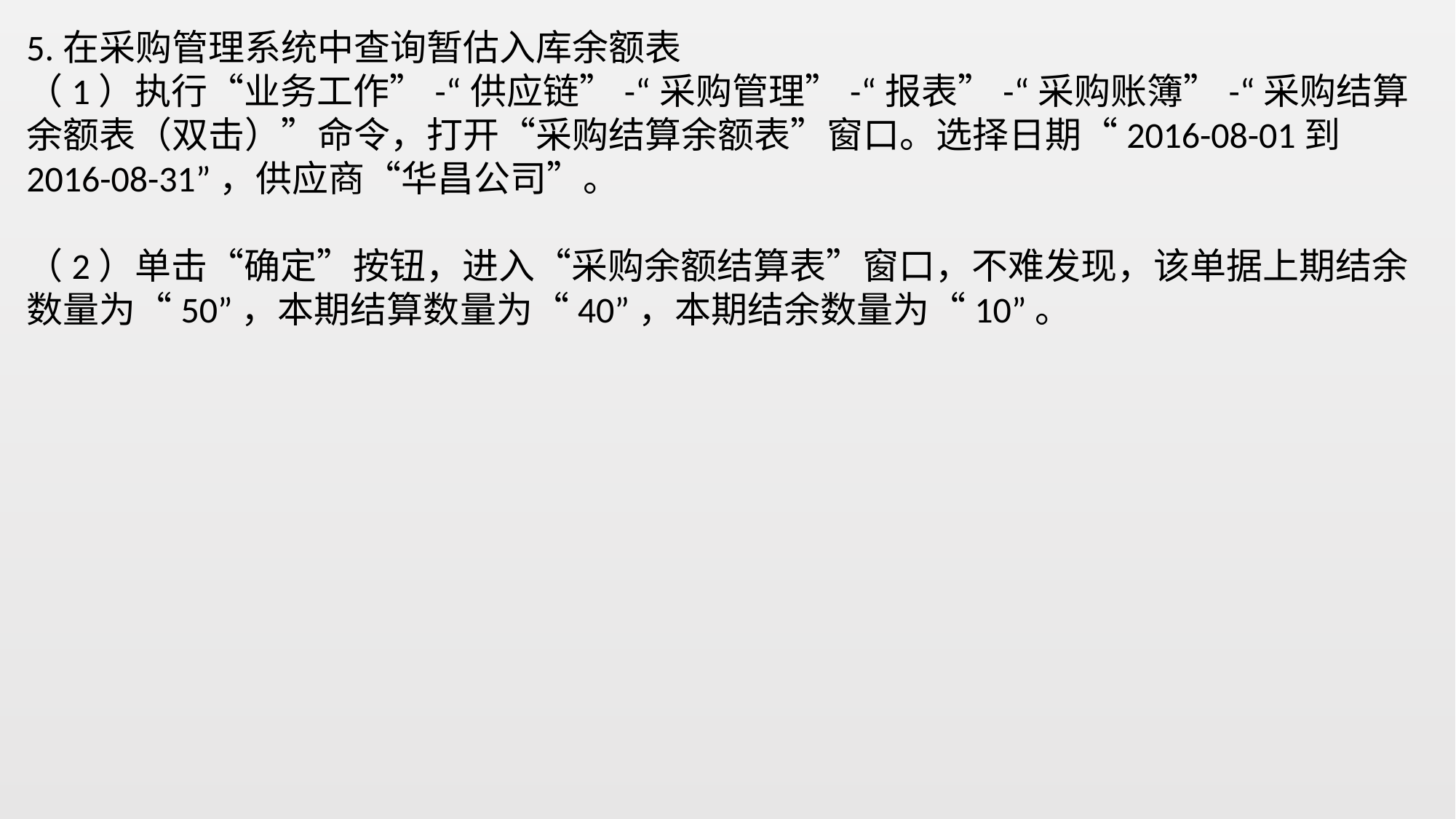

5.在采购管理系统中查询暂估入库余额表
（1）执行“业务工作”-“供应链”-“采购管理”-“报表”-“采购账簿”-“采购结算余额表（双击）”命令，打开“采购结算余额表”窗口。选择日期“2016-08-01到2016-08-31”，供应商“华昌公司”。

（2）单击“确定”按钮，进入“采购余额结算表”窗口，不难发现，该单据上期结余数量为“50”，本期结算数量为“40”，本期结余数量为“10”。